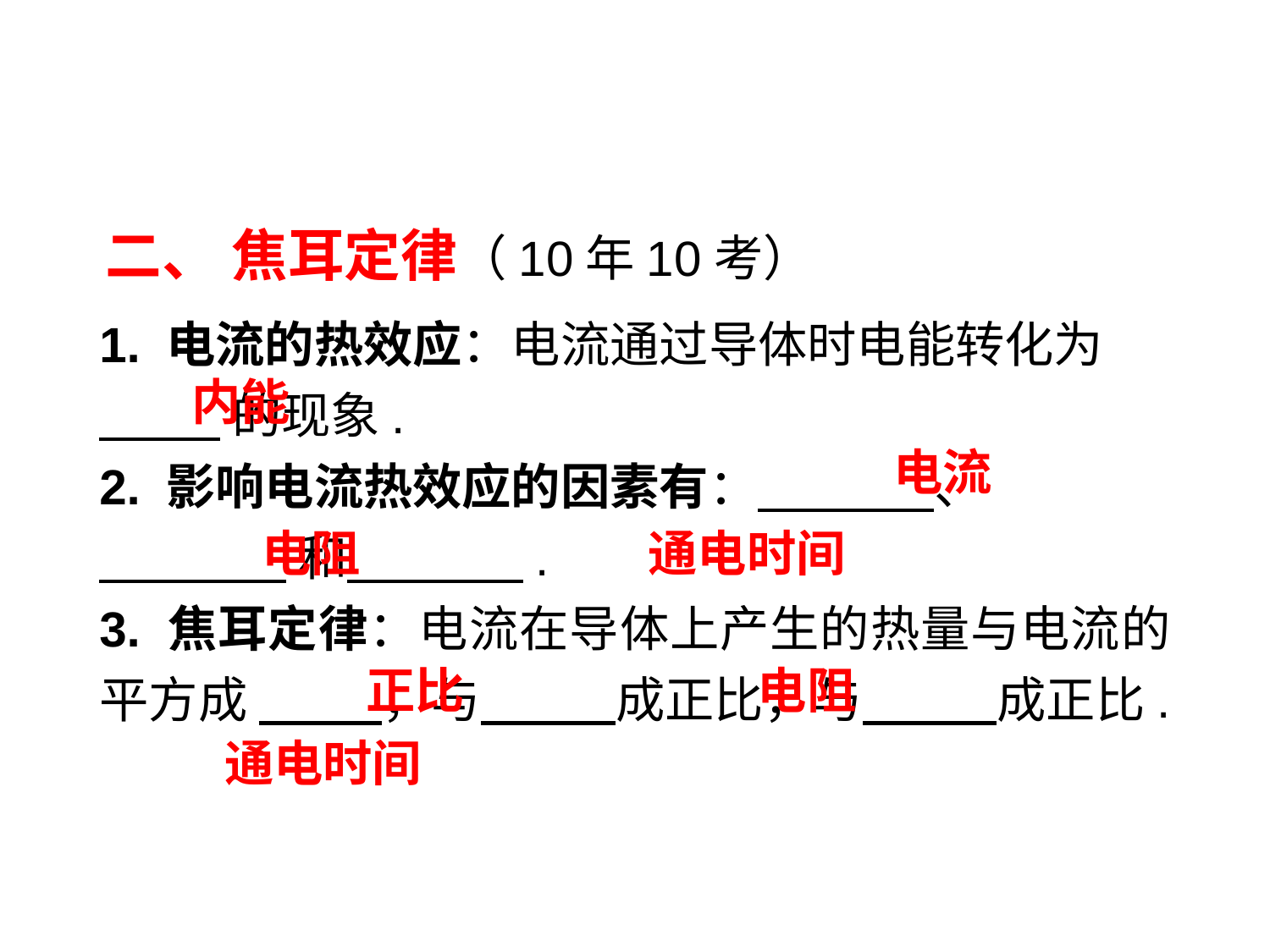

二、 焦耳定律（10年10考）
1. 电流的热效应：电流通过导体时电能转化为
           的现象.
2. 影响电流热效应的因素有：                、
                 和                .
3. 焦耳定律：电流在导体上产生的热量与电流的平方成            ，与            成正比，与            成正比.
内能
电流
电阻
通电时间
正比
电阻
通电时间